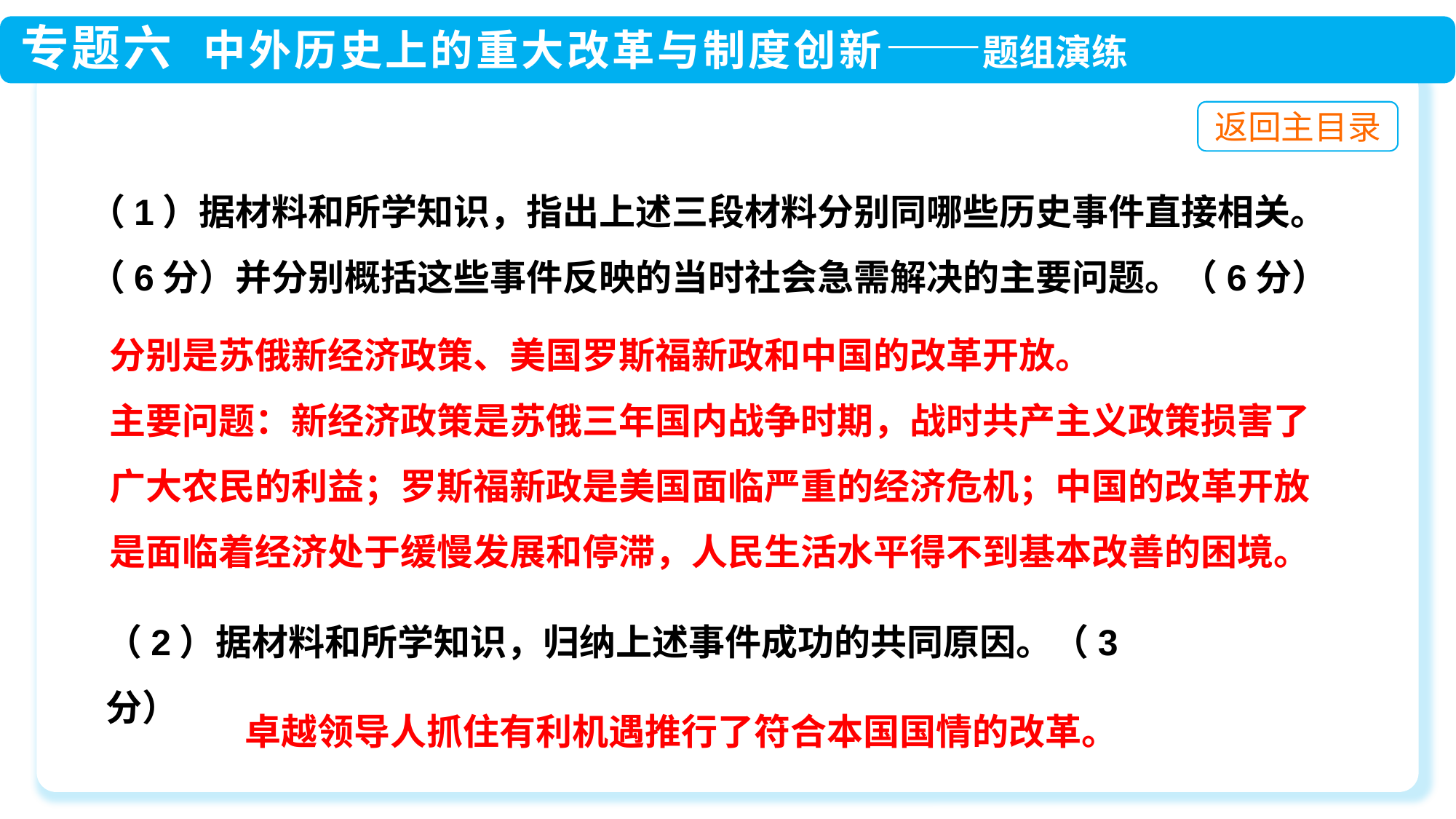

（1）据材料和所学知识，指出上述三段材料分别同哪些历史事件直接相关。（6分）并分别概括这些事件反映的当时社会急需解决的主要问题。（6分）
分别是苏俄新经济政策、美国罗斯福新政和中国的改革开放。
主要问题：新经济政策是苏俄三年国内战争时期，战时共产主义政策损害了广大农民的利益；罗斯福新政是美国面临严重的经济危机；中国的改革开放是面临着经济处于缓慢发展和停滞，人民生活水平得不到基本改善的困境。
（2）据材料和所学知识，归纳上述事件成功的共同原因。（3分）
卓越领导人抓住有利机遇推行了符合本国国情的改革。